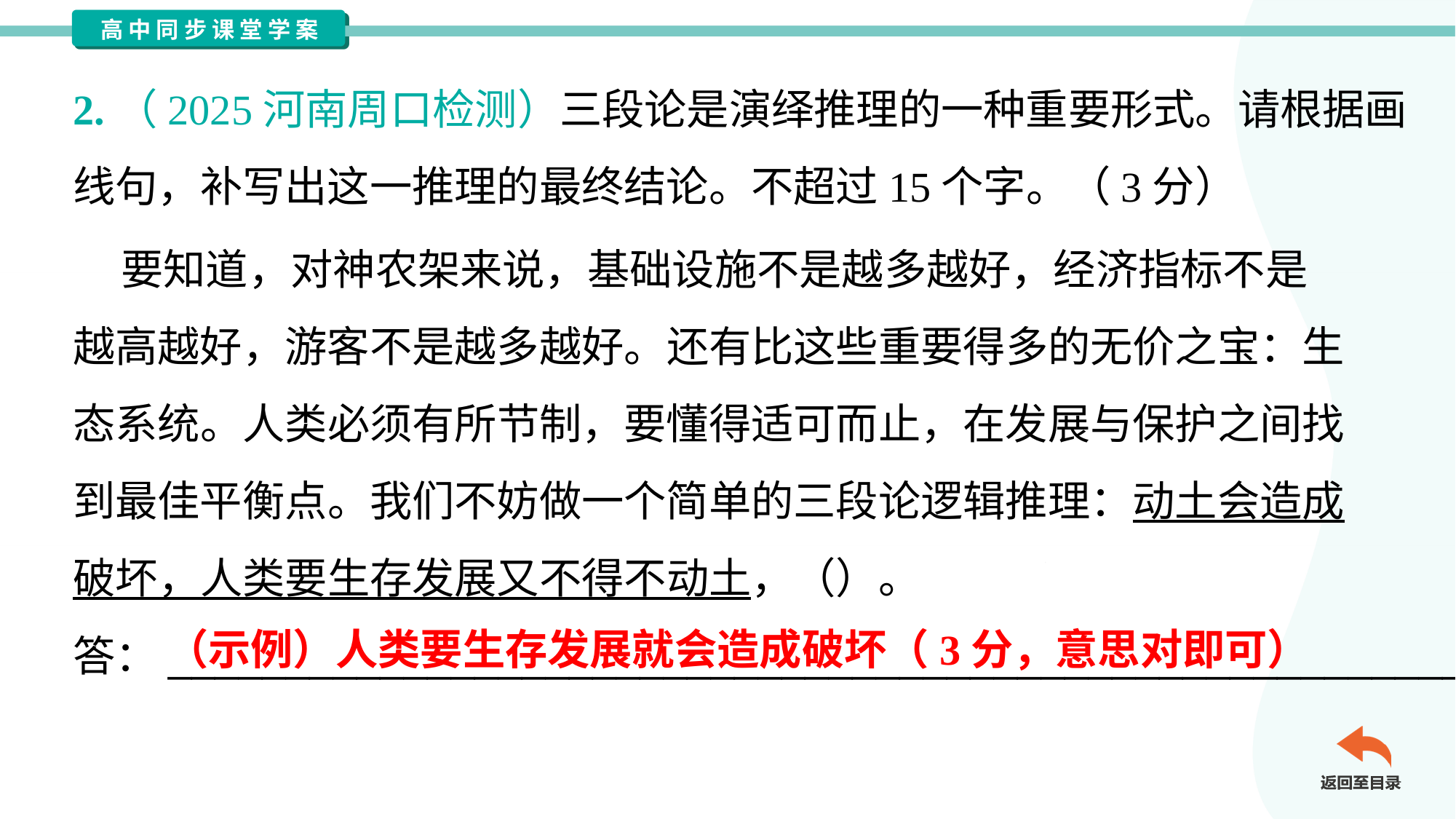

2.（2025河南周口检测）三段论是演绎推理的一种重要形式。请根据画
线句，补写出这一推理的最终结论。不超过15个字。（3分）
    要知道，对神农架来说，基础设施不是越多越好，经济指标不是
越高越好，游客不是越多越好。还有比这些重要得多的无价之宝：生
态系统。人类必须有所节制，要懂得适可而止，在发展与保护之间找
到最佳平衡点。我们不妨做一个简单的三段论逻辑推理：动土会造成
破坏，人类要生存发展又不得不动土，（）。
答：_______________________________________________________
（示例）人类要生存发展就会造成破坏（3分，意思对即可）